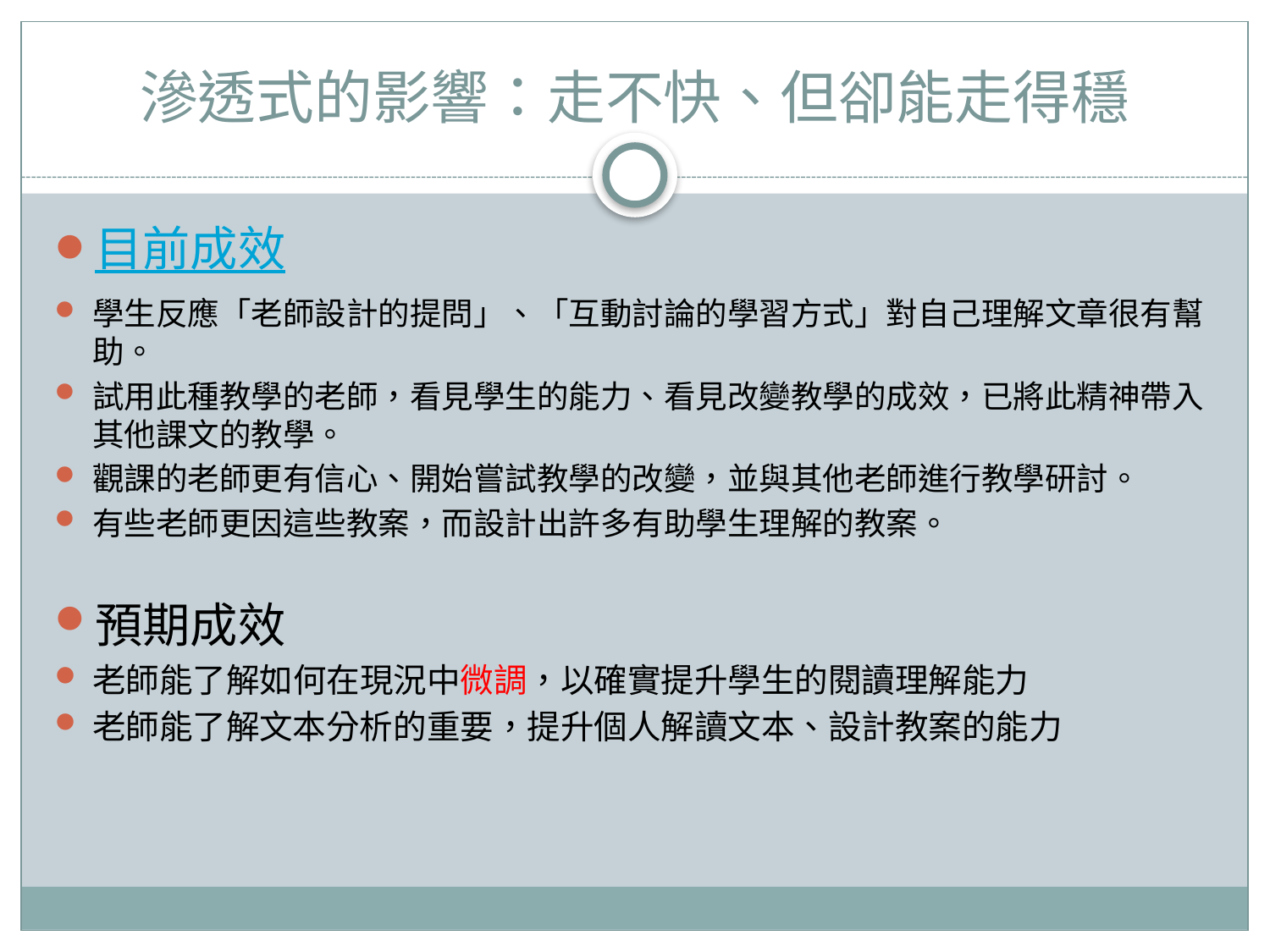

# 滲透式的影響：走不快、但卻能走得穩
目前成效
學生反應「老師設計的提問」、「互動討論的學習方式」對自己理解文章很有幫助。
試用此種教學的老師，看見學生的能力、看見改變教學的成效，已將此精神帶入其他課文的教學。
觀課的老師更有信心、開始嘗試教學的改變，並與其他老師進行教學研討。
有些老師更因這些教案，而設計出許多有助學生理解的教案。

預期成效
老師能了解如何在現況中微調，以確實提升學生的閱讀理解能力
老師能了解文本分析的重要，提升個人解讀文本、設計教案的能力